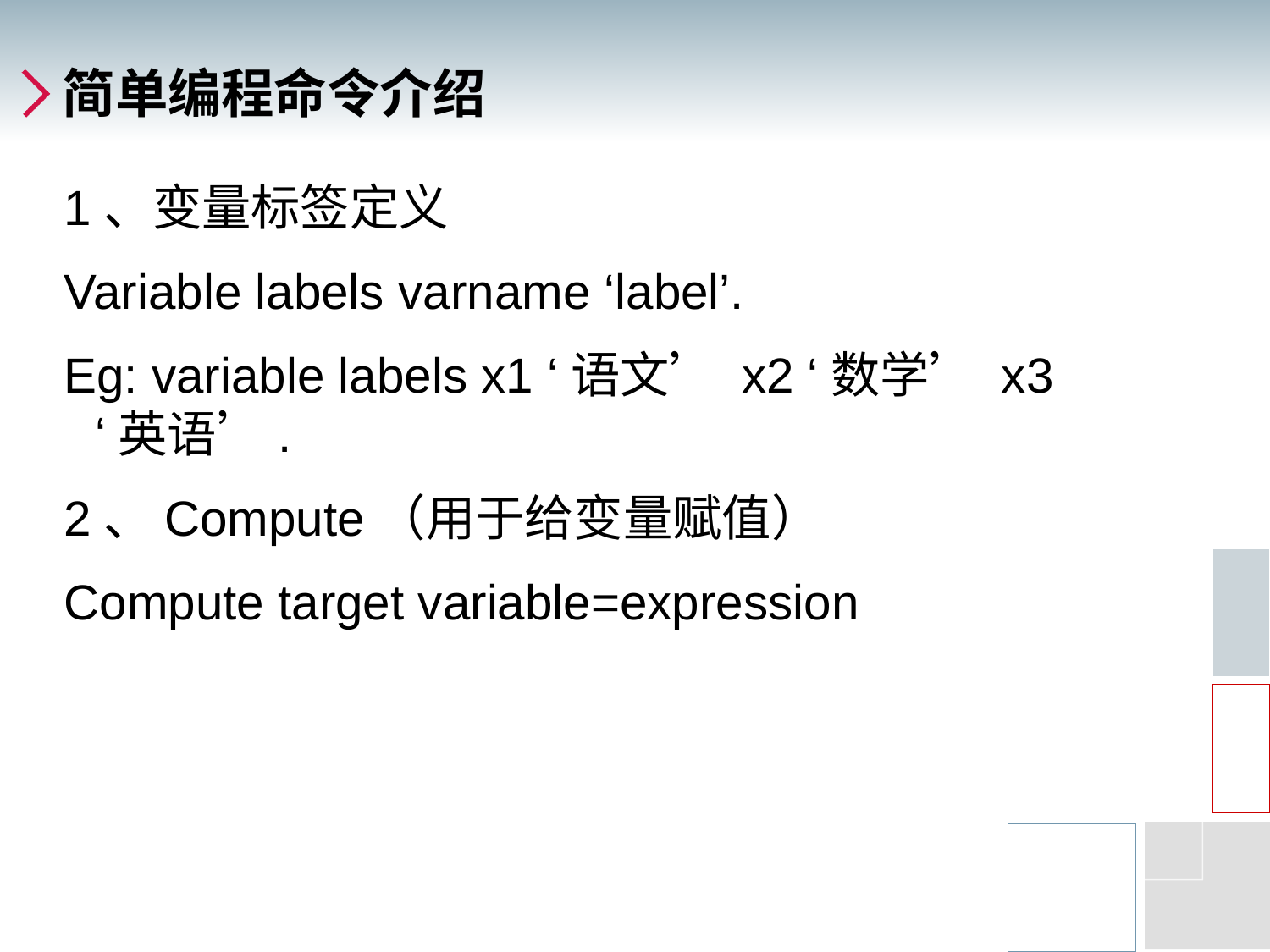

# 简单编程命令介绍
1、变量标签定义
Variable labels varname ‘label’.
Eg: variable labels x1 ‘语文’ x2 ‘数学’ x3 ‘英语’.
2、Compute（用于给变量赋值）
Compute target variable=expression